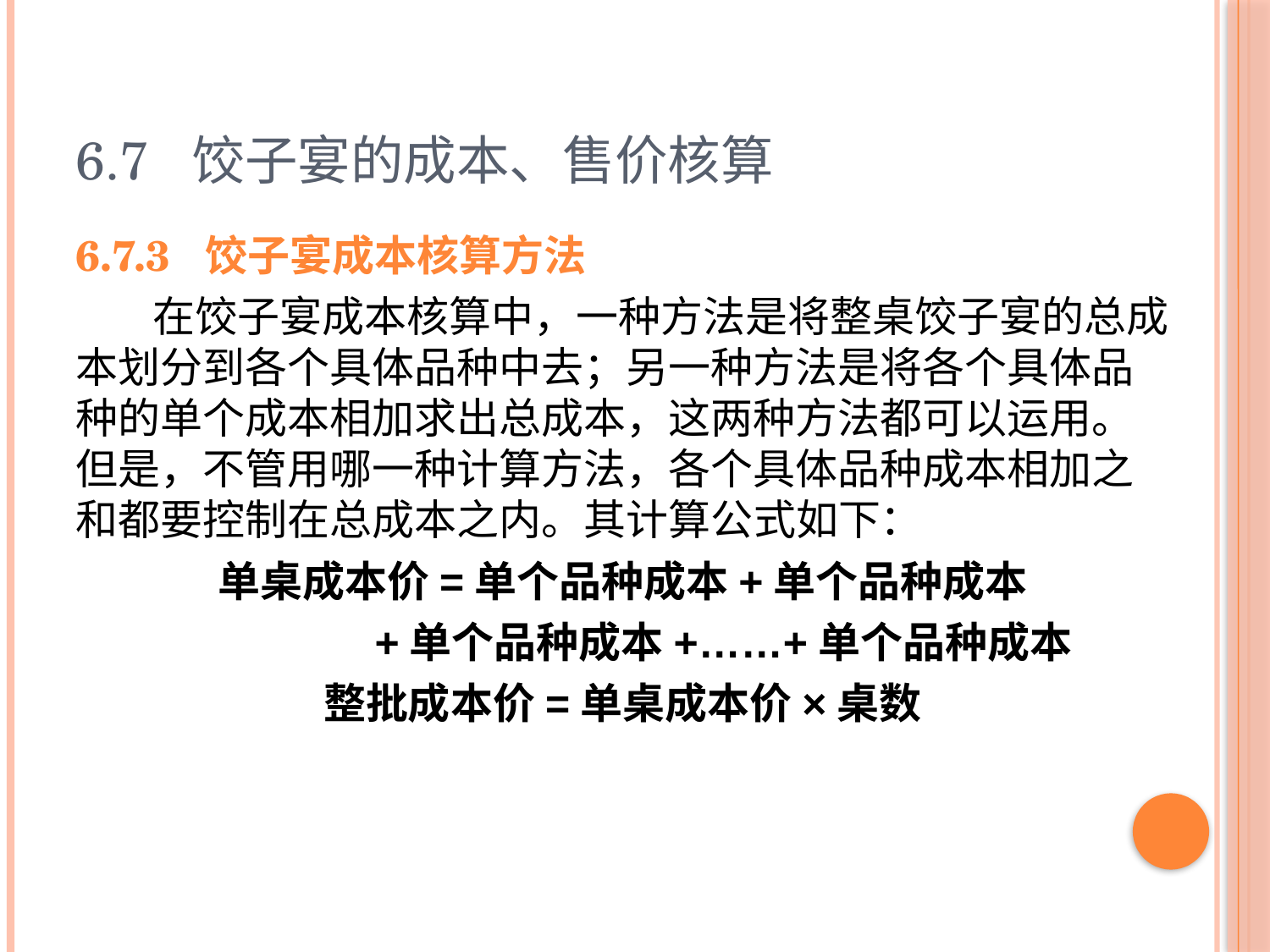

# 6.7  饺子宴的成本、售价核算
6.7.3  饺子宴成本核算方法
       在饺子宴成本核算中，一种方法是将整桌饺子宴的总成本划分到各个具体品种中去；另一种方法是将各个具体品种的单个成本相加求出总成本，这两种方法都可以运用。但是，不管用哪一种计算方法，各个具体品种成本相加之和都要控制在总成本之内。其计算公式如下：
单桌成本价=单个品种成本+单个品种成本
                 +单个品种成本+……+单个品种成本
整批成本价=单桌成本价×桌数